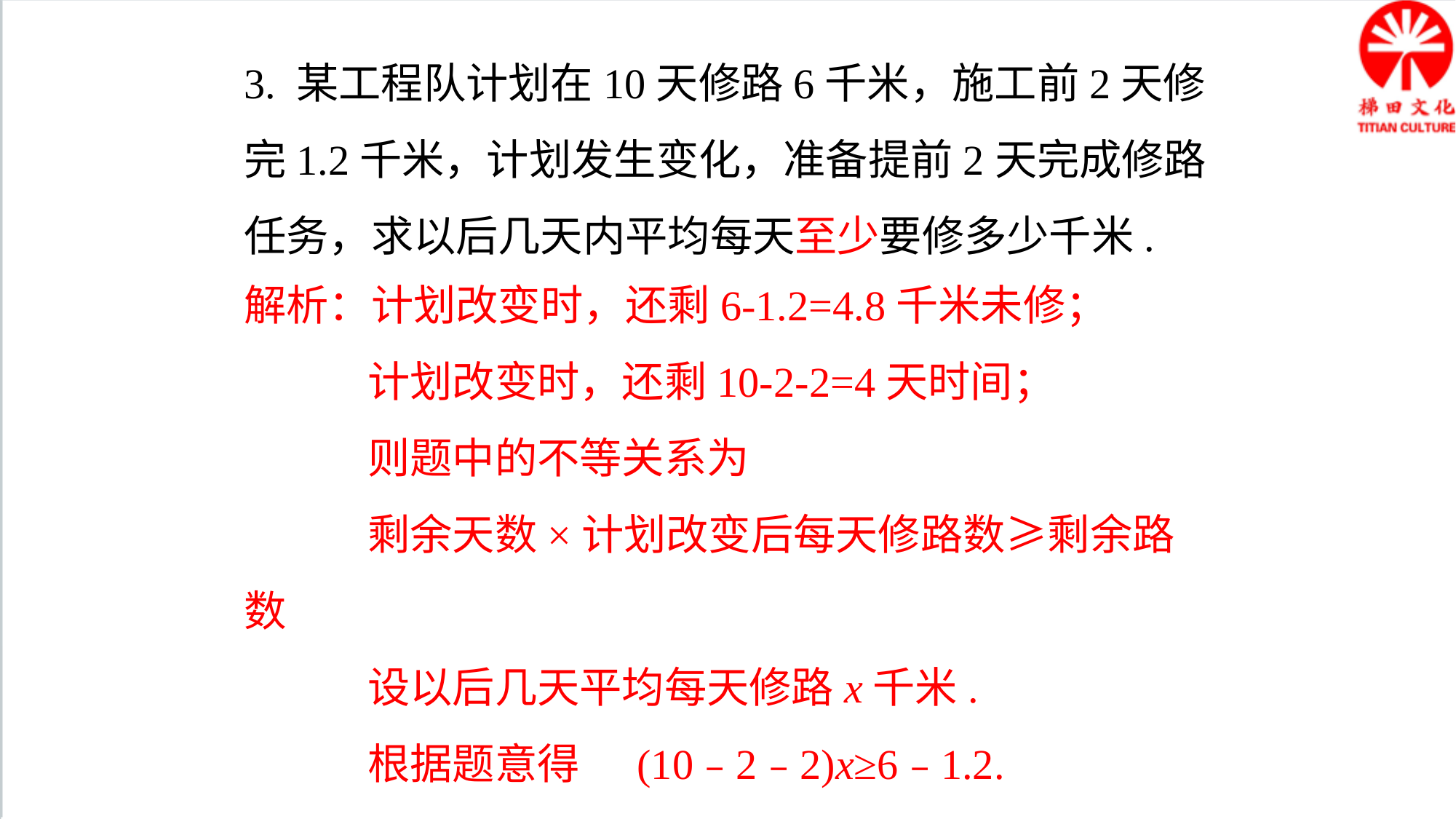

3. 某工程队计划在10天修路6千米，施工前2天修完1.2千米，计划发生变化，准备提前2天完成修路任务，求以后几天内平均每天至少要修多少千米.
解析：计划改变时，还剩6-1.2=4.8千米未修；
            计划改变时，还剩10-2-2=4天时间；
            则题中的不等关系为
            剩余天数×计划改变后每天修路数≥剩余路数
            设以后几天平均每天修路x千米.
            根据题意得     (10﹣2﹣2)x≥6﹣1.2.
            解得    x≥0.8